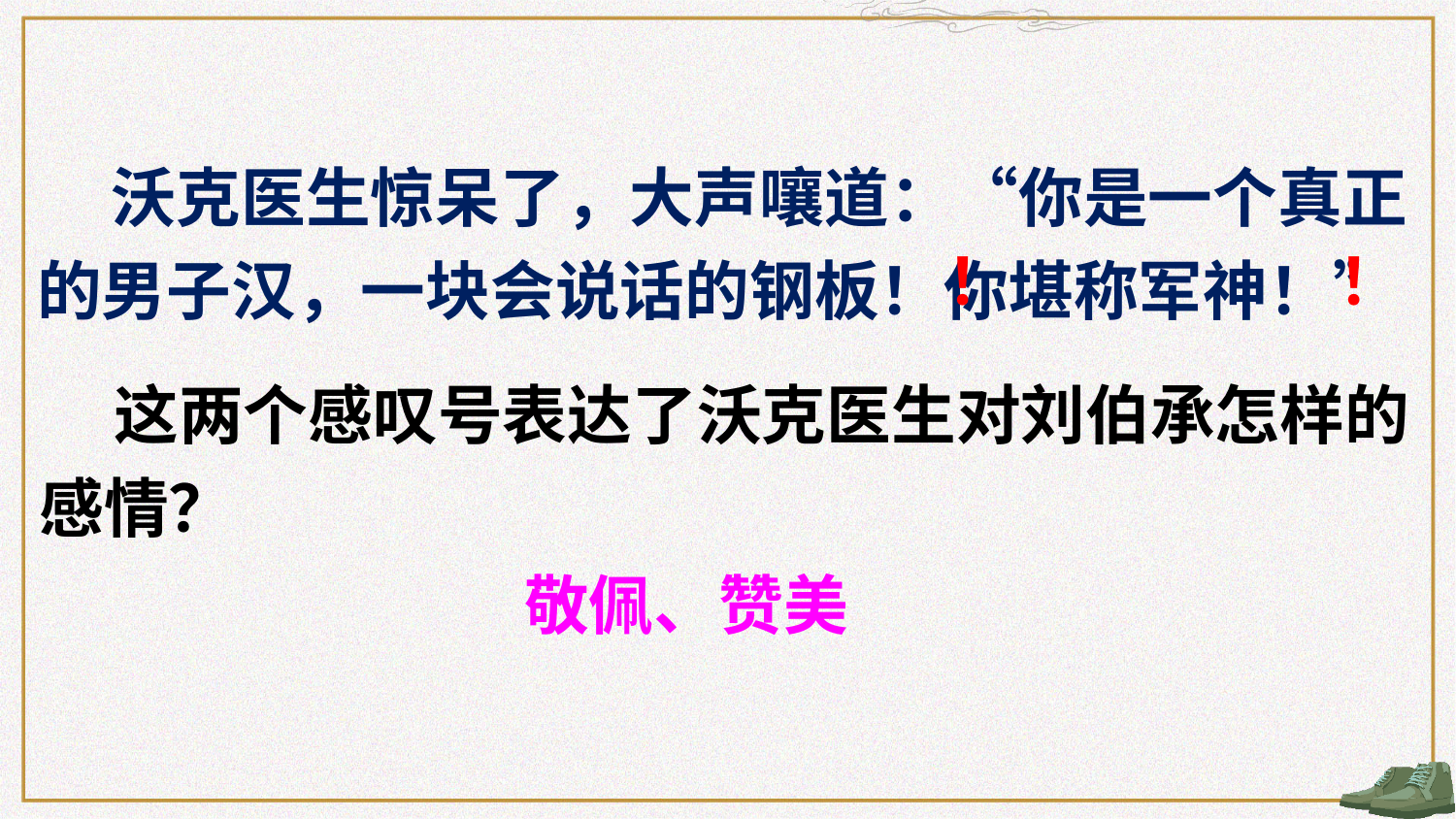

沃克医生惊呆了，大声嚷道：“你是一个真正的男子汉，一块会说话的钢板！你堪称军神！”
！
！
    这两个感叹号表达了沃克医生对刘伯承怎样的感情？
敬佩、赞美